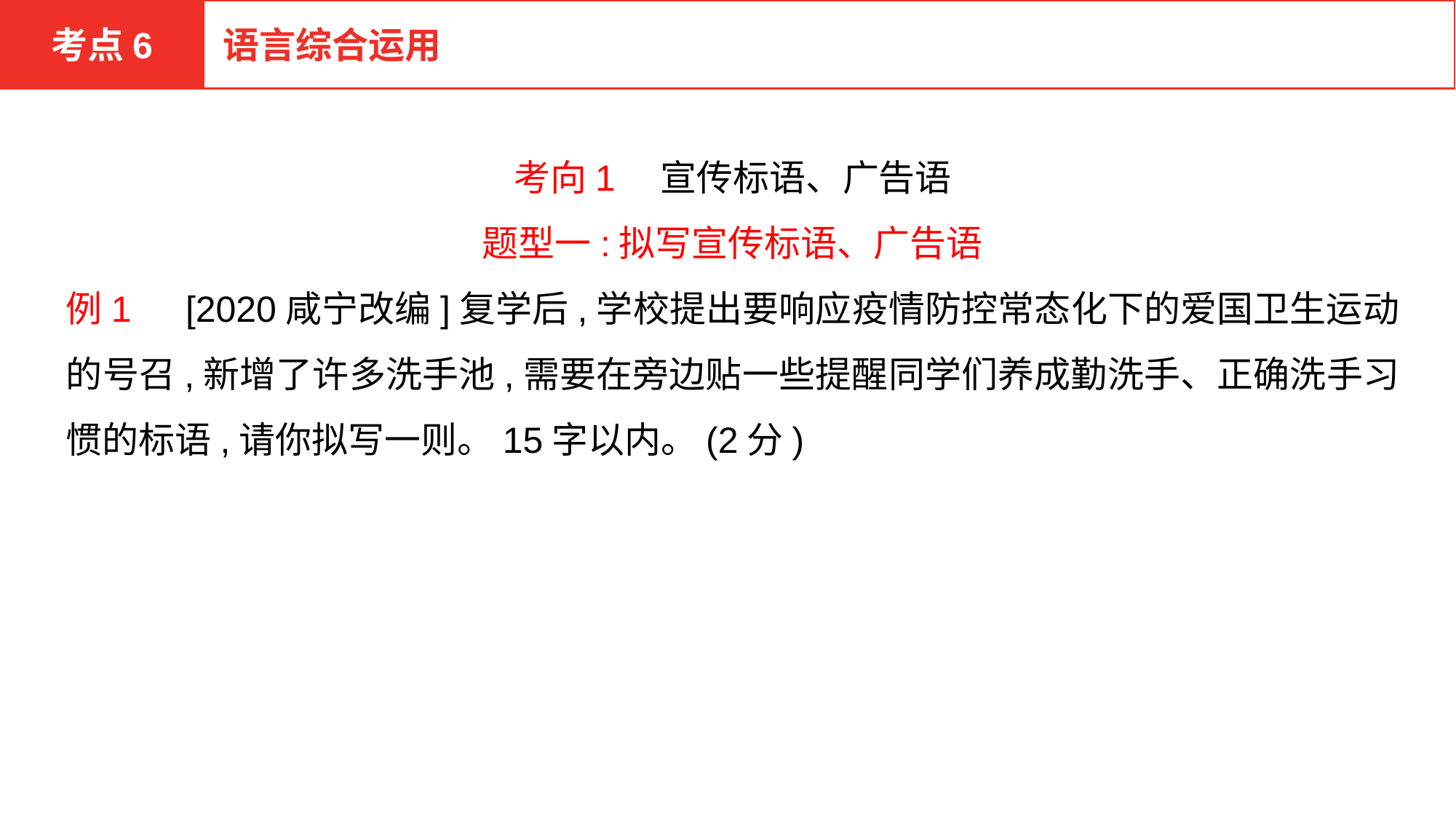

考点6
语言综合运用
考向1　宣传标语、广告语
题型一:拟写宣传标语、广告语
例1　[2020咸宁改编]复学后,学校提出要响应疫情防控常态化下的爱国卫生运动的号召,新增了许多洗手池,需要在旁边贴一些提醒同学们养成勤洗手、正确洗手习惯的标语,请你拟写一则。15字以内。(2分)